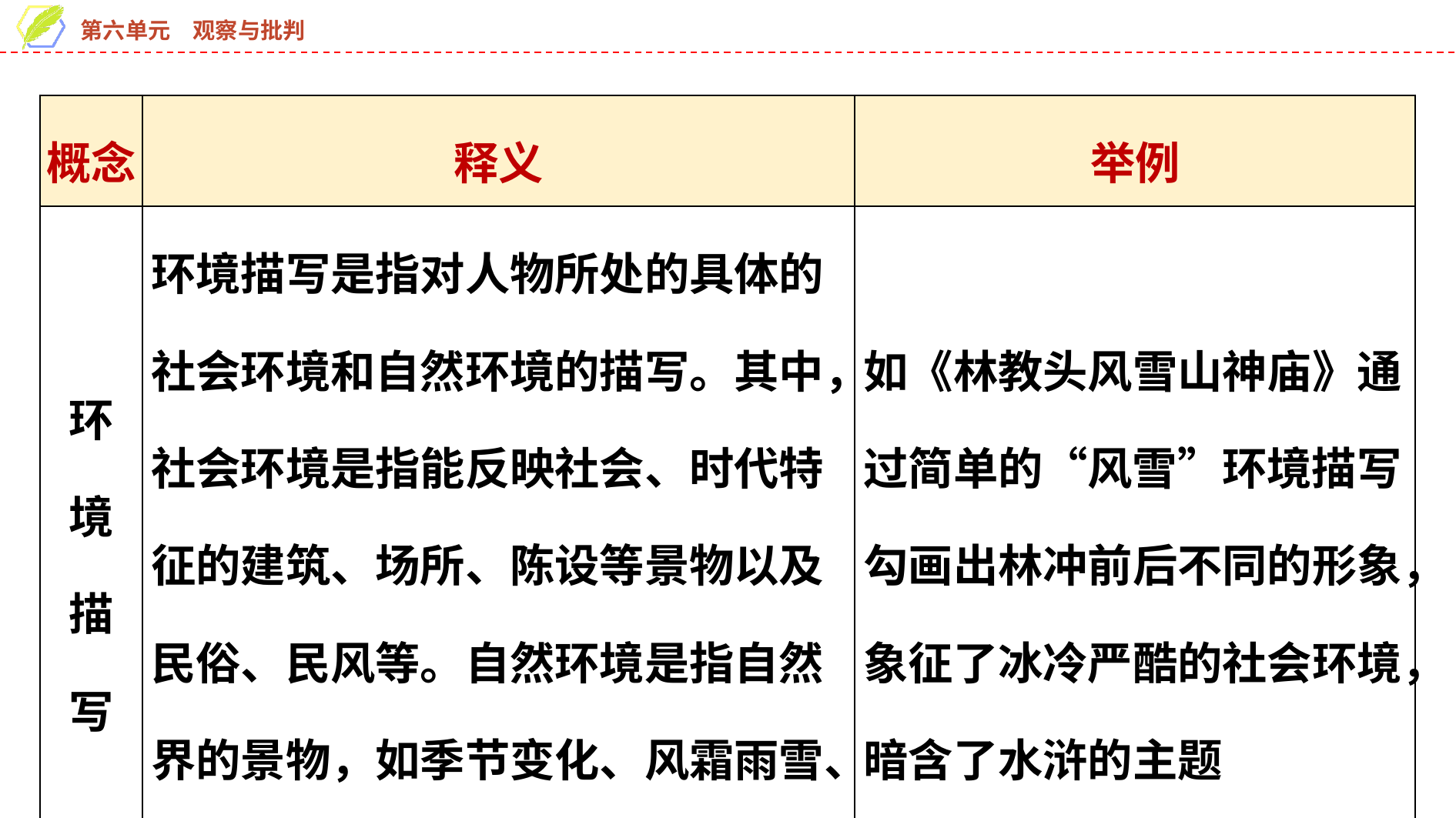

| 概念 | 释义 | 举例 |
| --- | --- | --- |
| 环境 描写 | 环境描写是指对人物所处的具体的社会环境和自然环境的描写。其中，社会环境是指能反映社会、时代特征的建筑、场所、陈设等景物以及民俗、民风等。自然环境是指自然界的景物，如季节变化、风霜雨雪、山川湖海、森林原野等 | 如《林教头风雪山神庙》通过简单的“风雪”环境描写勾画出林冲前后不同的形象，象征了冰冷严酷的社会环境，暗含了水浒的主题 |